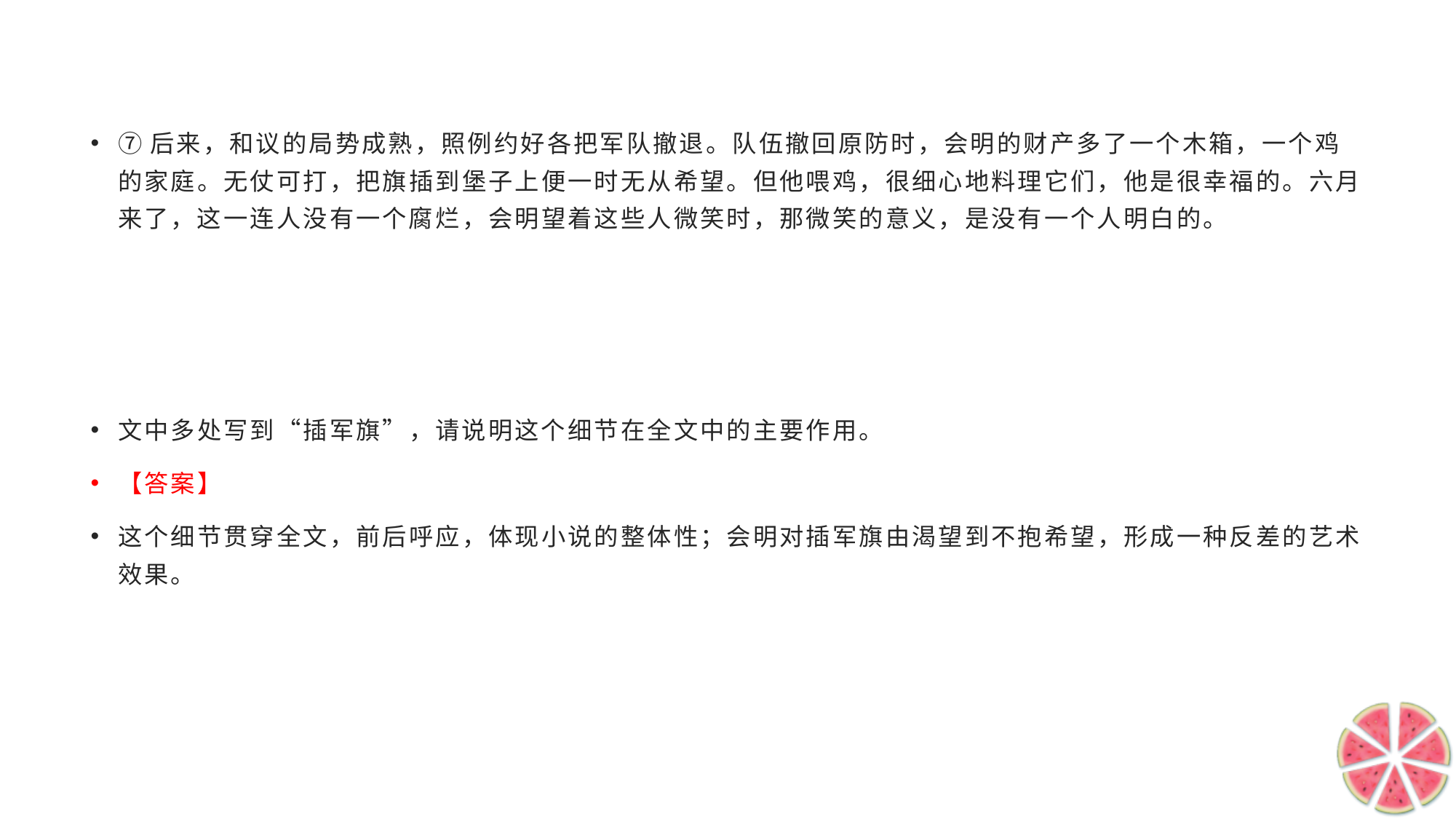

#
⑦后来，和议的局势成熟，照例约好各把军队撤退。队伍撤回原防时，会明的财产多了一个木箱，一个鸡的家庭。无仗可打，把旗插到堡子上便一时无从希望。但他喂鸡，很细心地料理它们，他是很幸福的。六月来了，这一连人没有一个腐烂，会明望着这些人微笑时，那微笑的意义，是没有一个人明白的。

文中多处写到“插军旗”，请说明这个细节在全文中的主要作用。
【答案】
这个细节贯穿全文，前后呼应，体现小说的整体性；会明对插军旗由渴望到不抱希望，形成一种反差的艺术效果。